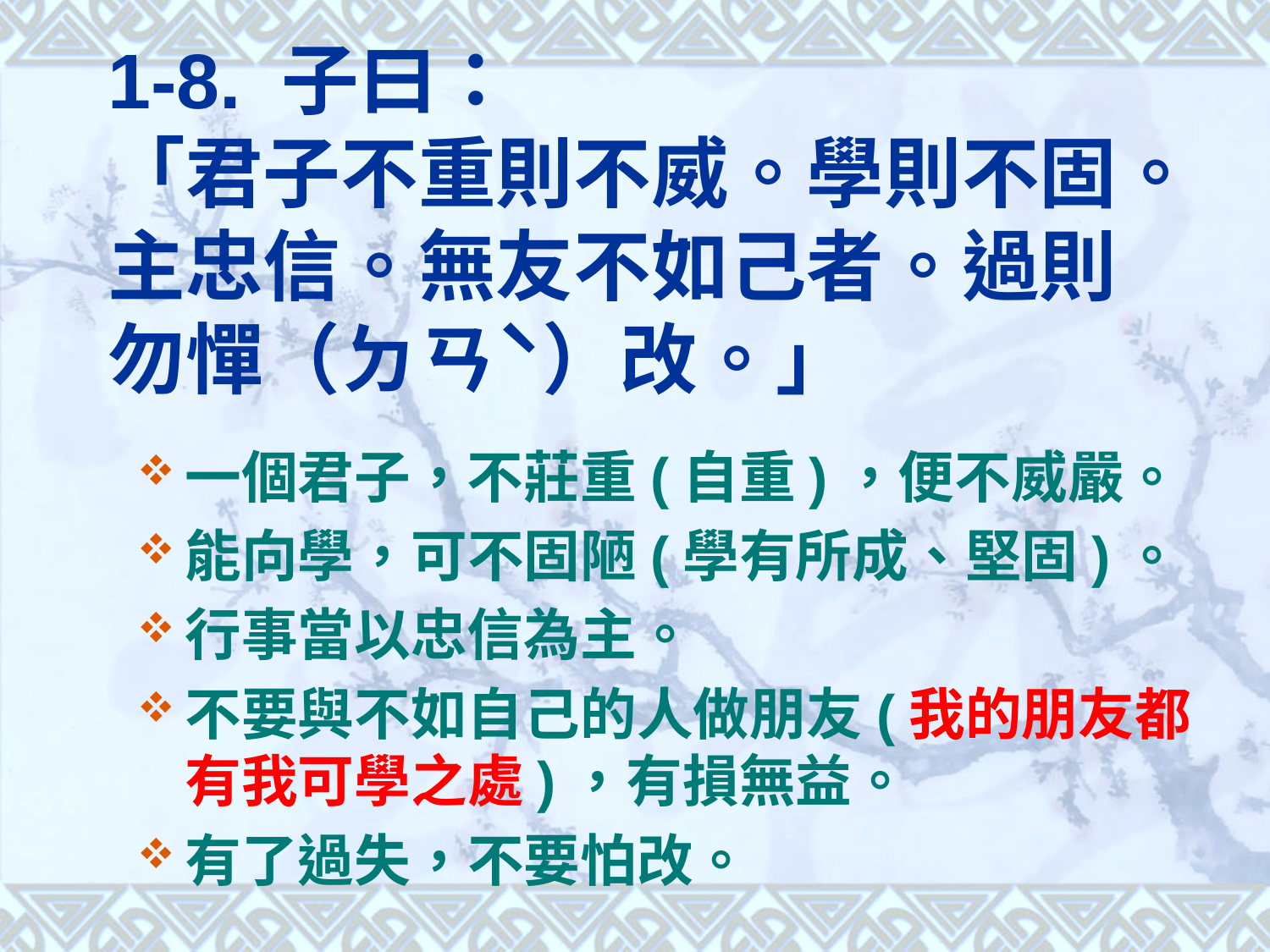

# 1-8. 子曰： 「君子不重則不威。學則不固。主忠信。無友不如己者。過則勿憚（ㄉㄢˋ）改。」
一個君子，不莊重(自重)，便不威嚴。
能向學，可不固陋(學有所成、堅固)。
行事當以忠信為主。
不要與不如自己的人做朋友(我的朋友都有我可學之處)，有損無益。
有了過失，不要怕改。